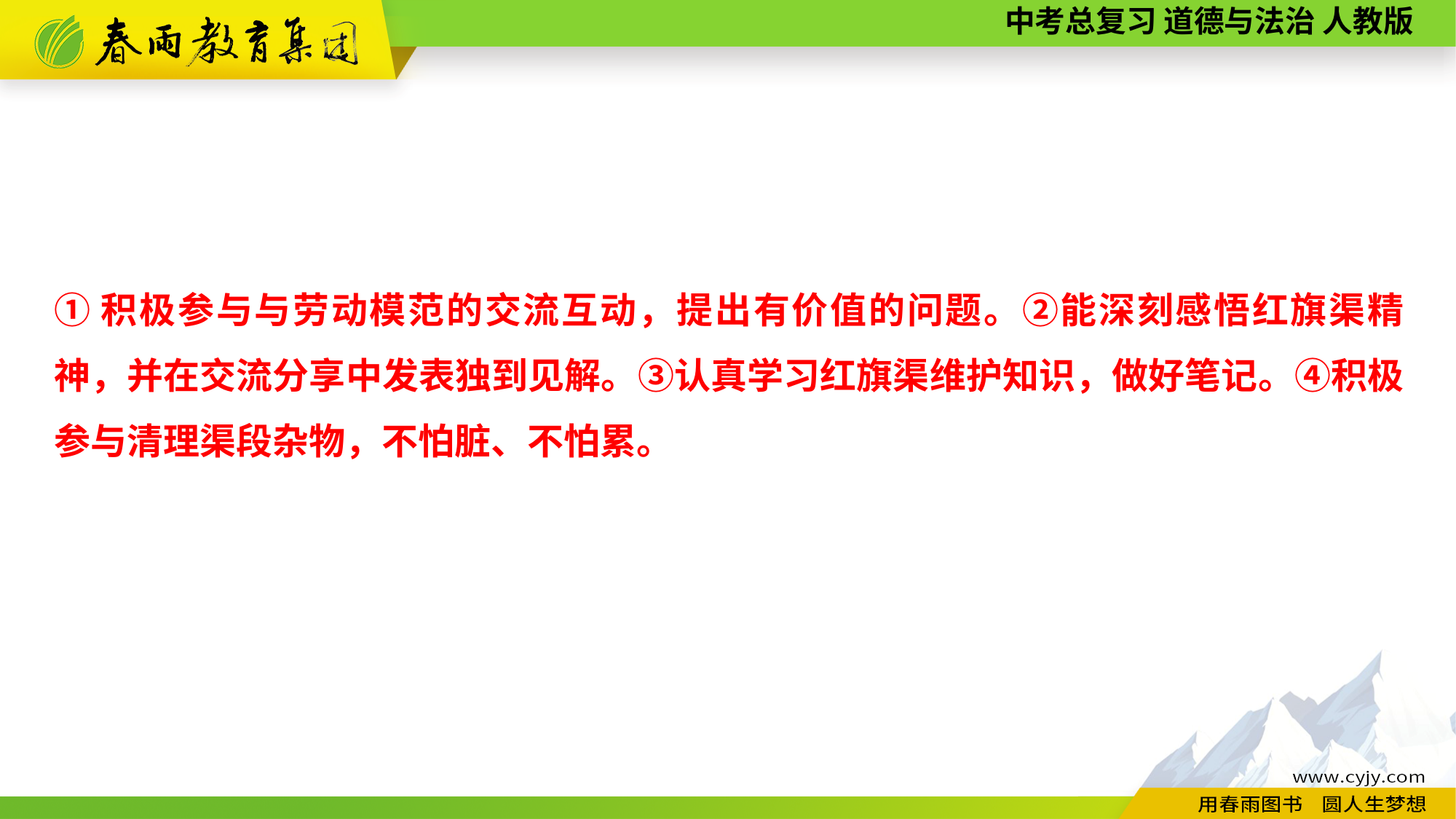

①积极参与与劳动模范的交流互动，提出有价值的问题。②能深刻感悟红旗渠精神，并在交流分享中发表独到见解。③认真学习红旗渠维护知识，做好笔记。④积极参与清理渠段杂物，不怕脏、不怕累。